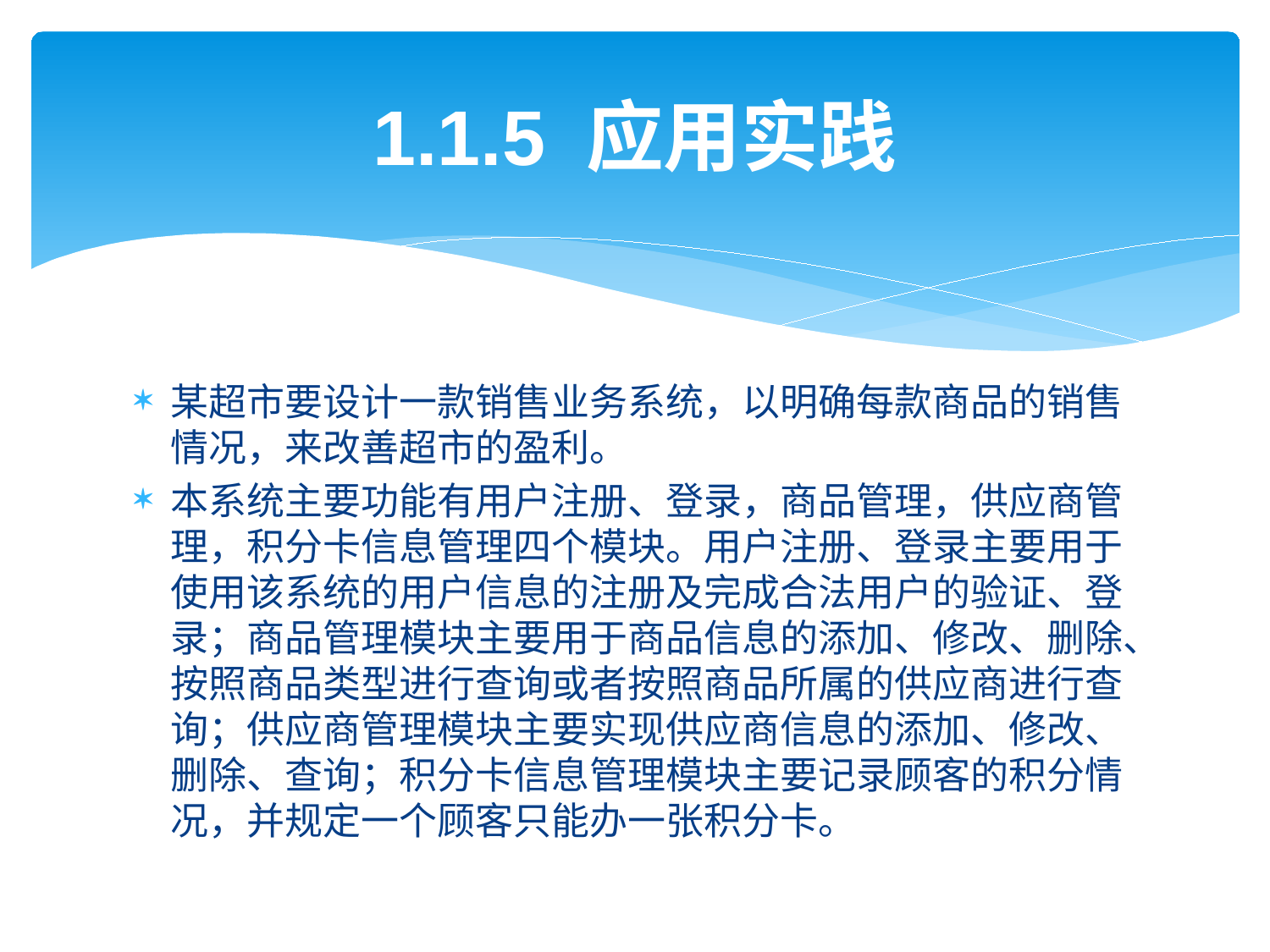

# 1.1.5 应用实践
某超市要设计一款销售业务系统，以明确每款商品的销售情况，来改善超市的盈利。
本系统主要功能有用户注册、登录，商品管理，供应商管理，积分卡信息管理四个模块。用户注册、登录主要用于使用该系统的用户信息的注册及完成合法用户的验证、登录；商品管理模块主要用于商品信息的添加、修改、删除、按照商品类型进行查询或者按照商品所属的供应商进行查询；供应商管理模块主要实现供应商信息的添加、修改、删除、查询；积分卡信息管理模块主要记录顾客的积分情况，并规定一个顾客只能办一张积分卡。